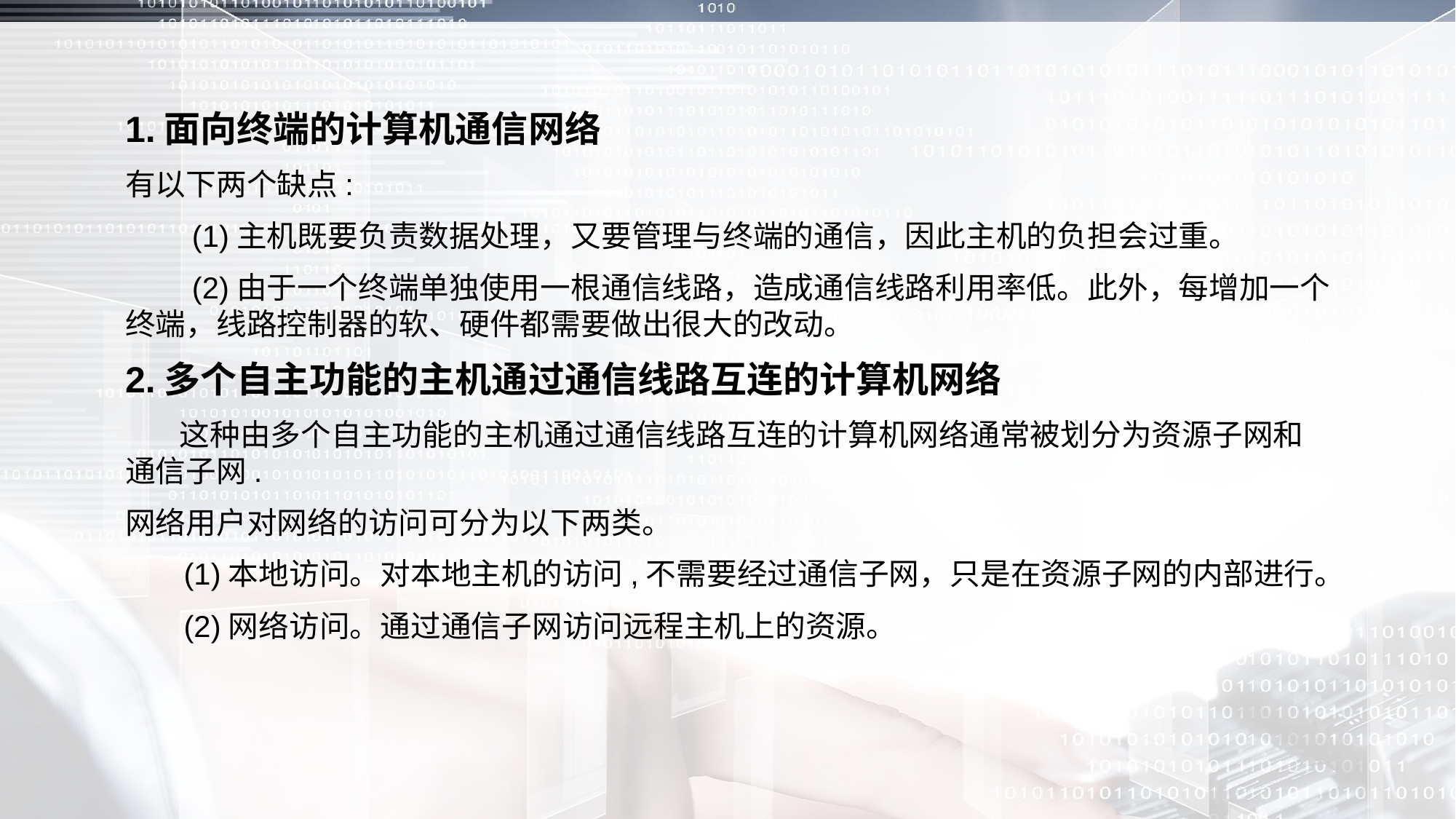

1.面向终端的计算机通信网络
有以下两个缺点:
        (1)主机既要负责数据处理，又要管理与终端的通信，因此主机的负担会过重。
        (2)由于一个终端单独使用一根通信线路，造成通信线路利用率低。此外，每增加一个终端，线路控制器的软、硬件都需要做出很大的改动。
2.多个自主功能的主机通过通信线路互连的计算机网络
       这种由多个自主功能的主机通过通信线路互连的计算机网络通常被划分为资源子网和通信子网.
网络用户对网络的访问可分为以下两类。
       (1)本地访问。对本地主机的访问,不需要经过通信子网，只是在资源子网的内部进行。
       (2)网络访问。通过通信子网访问远程主机上的资源。